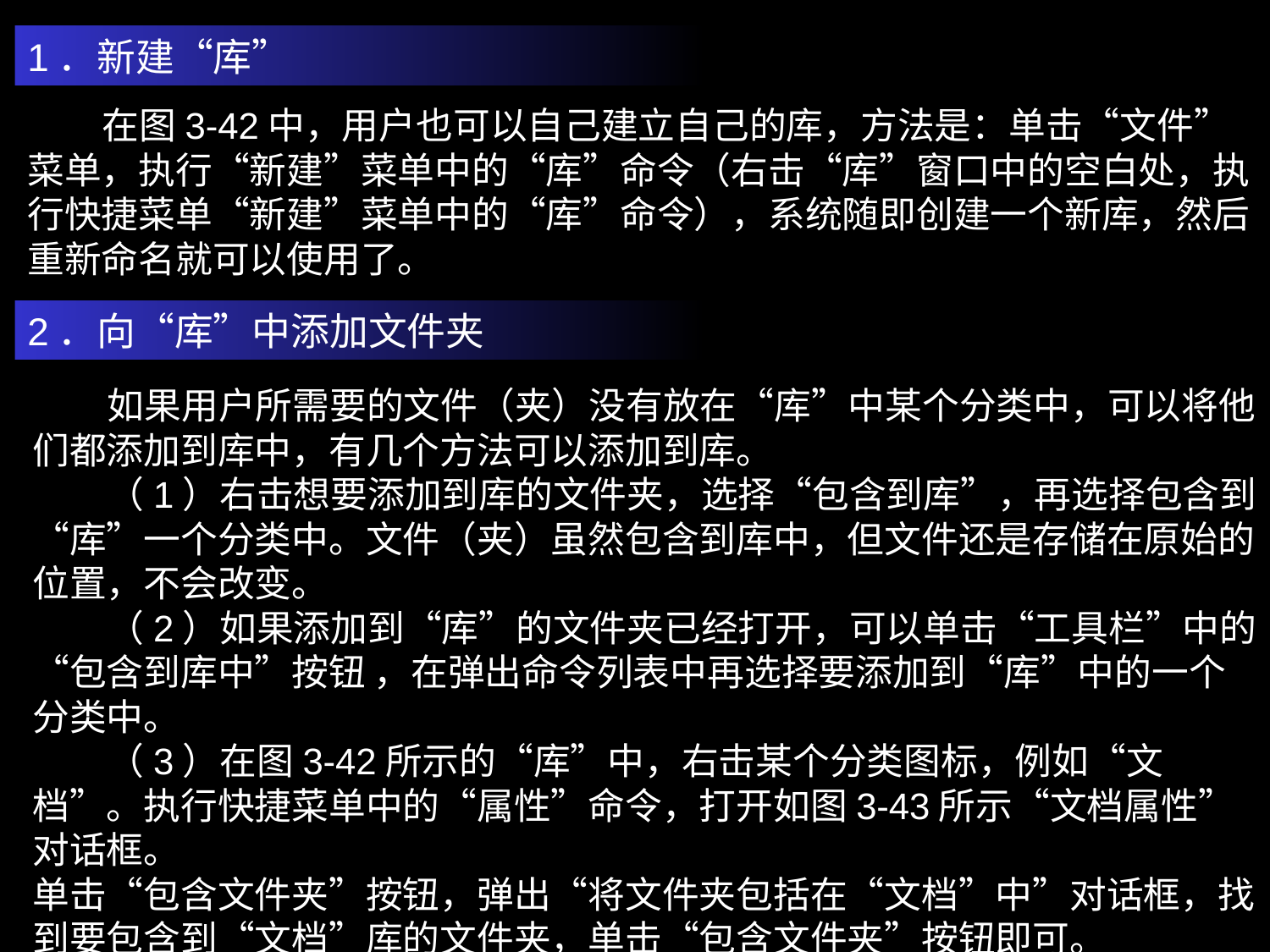

1．新建“库”
        在图3-42中，用户也可以自己建立自己的库，方法是：单击“文件”菜单，执行“新建”菜单中的“库”命令（右击“库”窗口中的空白处，执行快捷菜单“新建”菜单中的“库”命令），系统随即创建一个新库，然后重新命名就可以使用了。
2．向“库”中添加文件夹
        如果用户所需要的文件（夹）没有放在“库”中某个分类中，可以将他们都添加到库中，有几个方法可以添加到库。
        （1）右击想要添加到库的文件夹，选择“包含到库”，再选择包含到“库”一个分类中。文件（夹）虽然包含到库中，但文件还是存储在原始的位置，不会改变。
        （2）如果添加到“库”的文件夹已经打开，可以单击“工具栏”中的“包含到库中”按钮 ，在弹出命令列表中再选择要添加到“库”中的一个分类中。
        （3）在图3-42所示的“库”中，右击某个分类图标，例如“文档”。执行快捷菜单中的“属性”命令，打开如图3-43所示“文档属性”对话框。
单击“包含文件夹”按钮，弹出“将文件夹包括在“文档”中”对话框，找到要包含到“文档”库的文件夹，单击“包含文件夹”按钮即可。